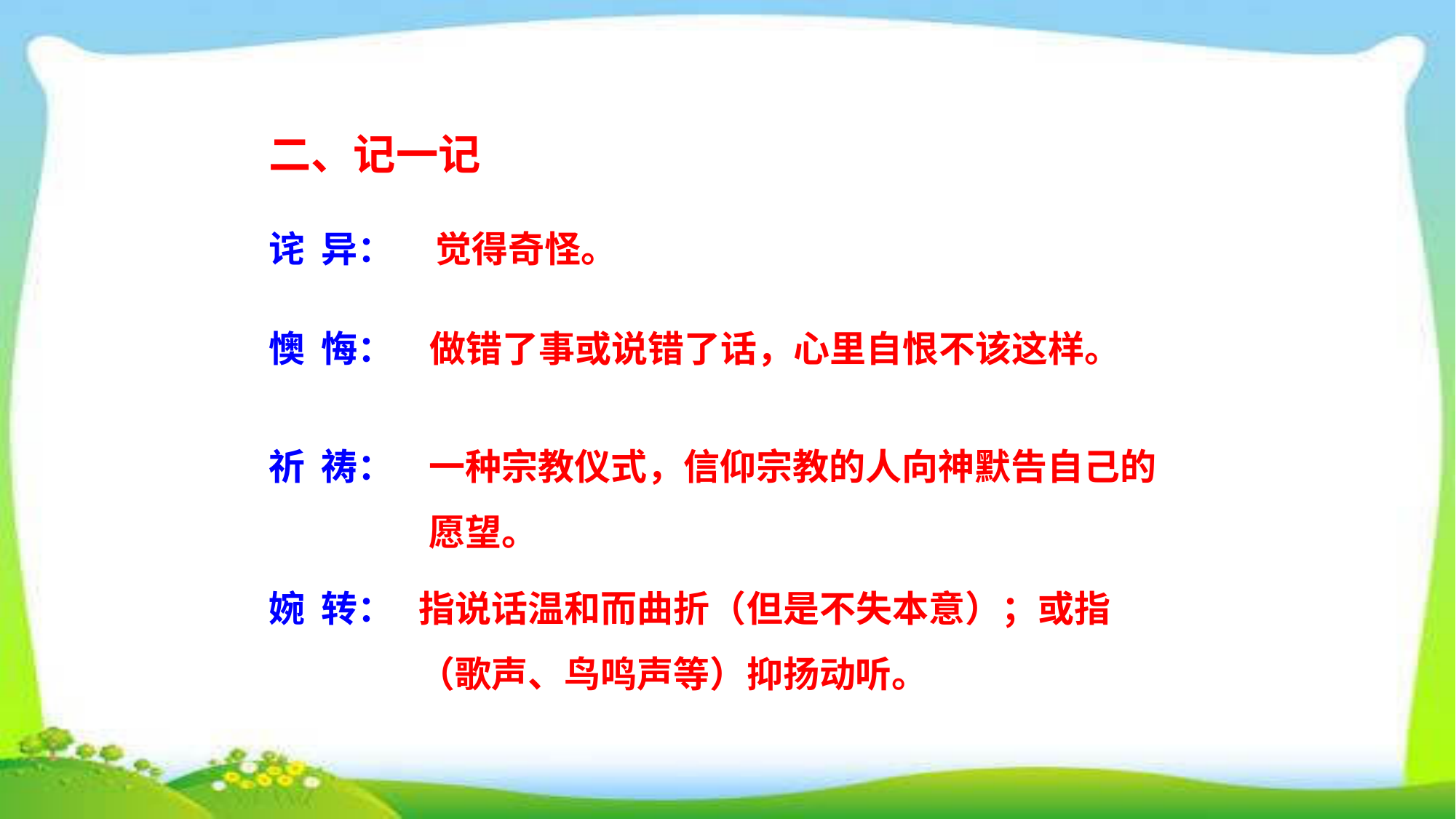

二、记一记
诧  异：
觉得奇怪。
懊  悔：
做错了事或说错了话，心里自恨不该这样。
祈  祷：
一种宗教仪式，信仰宗教的人向神默告自己的愿望。
婉  转：
指说话温和而曲折（但是不失本意）；或指（歌声、鸟鸣声等）抑扬动听。